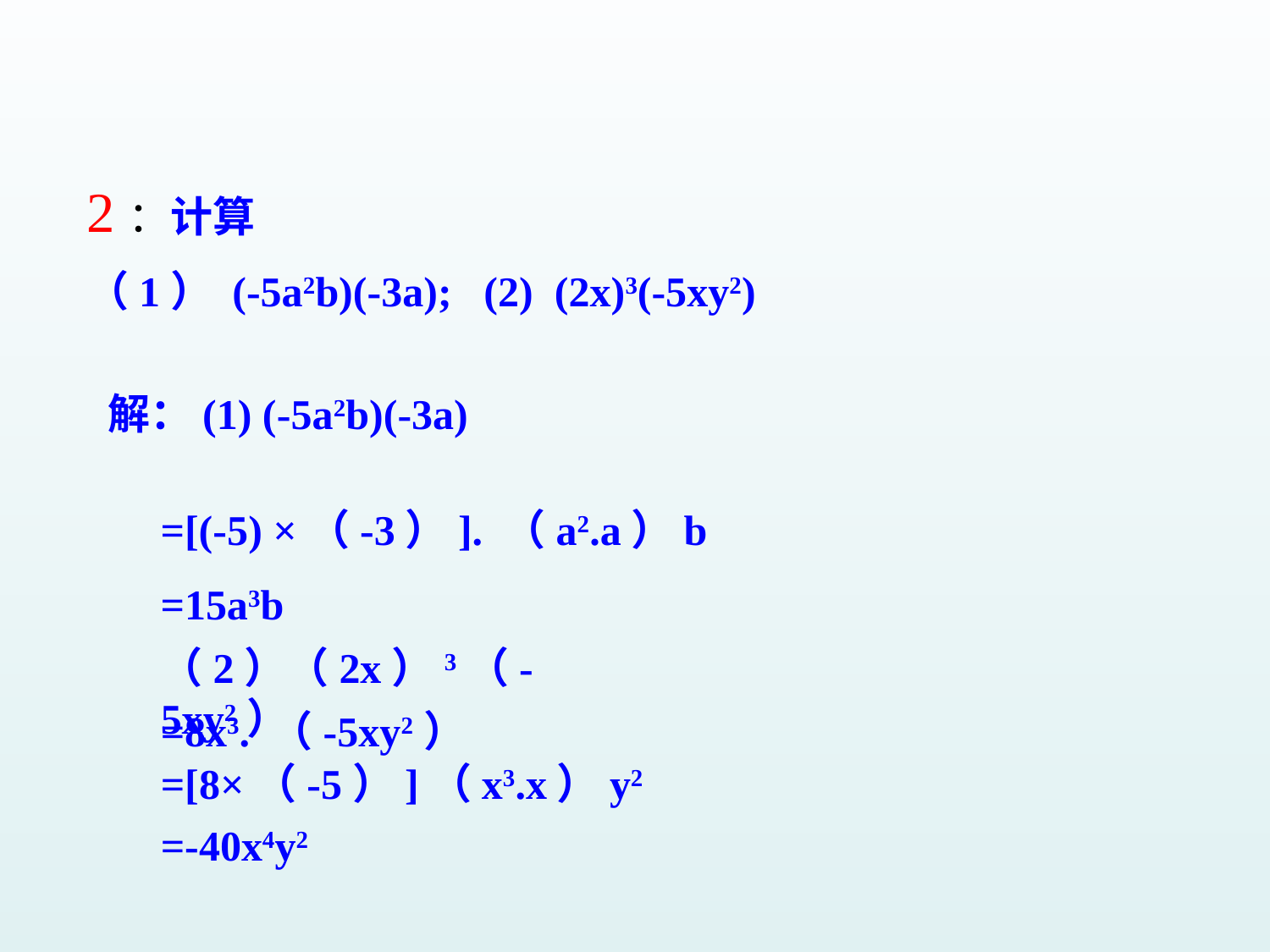

2：计算
（1） (-5a2b)(-3a);   (2)  (2x)3(-5xy2)
解：(1) (-5a2b)(-3a)
=[(-5) ×（-3）]. （a2.a）b
=15a3b

（2）（2x）3（-5xy2）
=8x3. （-5xy2）
=[8×（-5）]（x3.x）y2

=-40x4y2